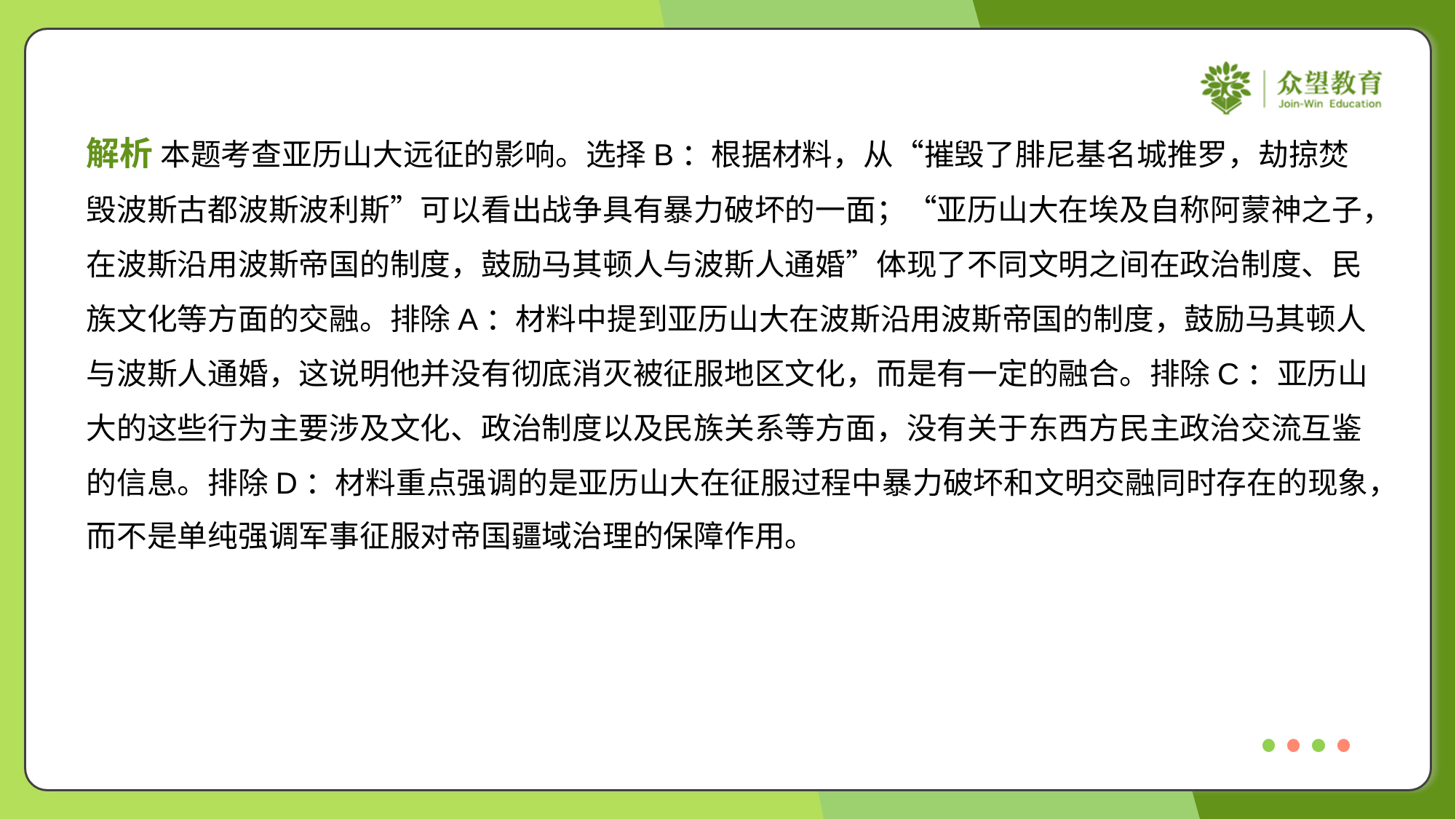

解析 本题考查亚历山大远征的影响。选择B：根据材料，从“摧毁了腓尼基名城推罗，劫掠焚
毁波斯古都波斯波利斯”可以看出战争具有暴力破坏的一面；“亚历山大在埃及自称阿蒙神之子，
在波斯沿用波斯帝国的制度，鼓励马其顿人与波斯人通婚”体现了不同文明之间在政治制度、民
族文化等方面的交融。排除A：材料中提到亚历山大在波斯沿用波斯帝国的制度，鼓励马其顿人
与波斯人通婚，这说明他并没有彻底消灭被征服地区文化，而是有一定的融合。排除C：亚历山
大的这些行为主要涉及文化、政治制度以及民族关系等方面，没有关于东西方民主政治交流互鉴
的信息。排除D：材料重点强调的是亚历山大在征服过程中暴力破坏和文明交融同时存在的现象，
而不是单纯强调军事征服对帝国疆域治理的保障作用。